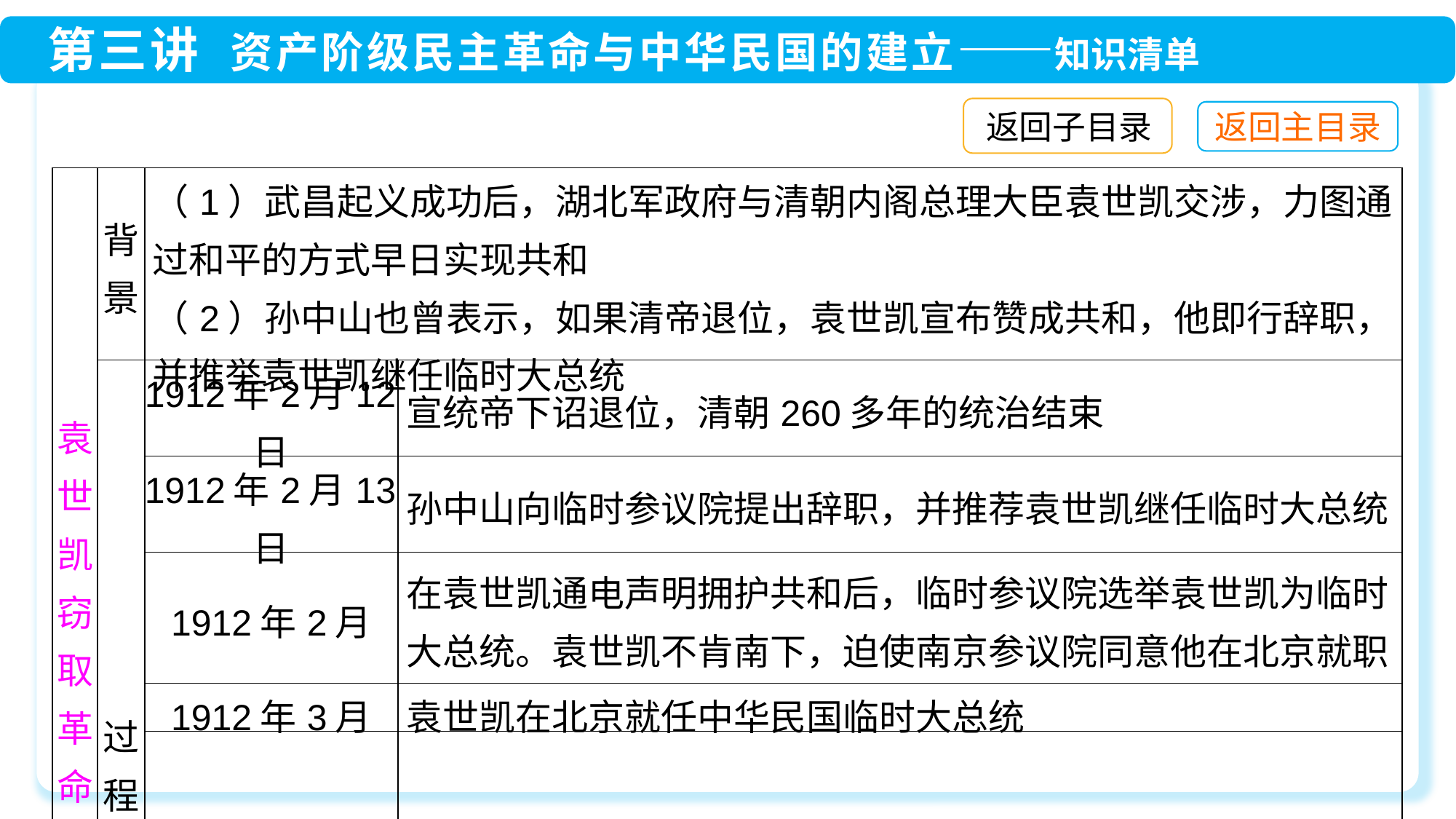

返回子目录
| 袁 世 凯 窃 取 革 命 果 实 | 背 景 | （1）武昌起义成功后，湖北军政府与清朝内阁总理大臣袁世凯交涉，力图通过和平的方式早日实现共和 （2）孙中山也曾表示，如果清帝退位，袁世凯宣布赞成共和，他即行辞职，并推举袁世凯继任临时大总统 |  |
| --- | --- | --- | --- |
|  | 过 程 | 1912年2月12日 | 宣统帝下诏退位，清朝260多年的统治结束 |
|  |  | 1912年2月13日 | 孙中山向临时参议院提出辞职，并推荐袁世凯继任临时大总统 |
|  |  | 1912年2月 | 在袁世凯通电声明拥护共和后，临时参议院选举袁世凯为临时大总统。袁世凯不肯南下，迫使南京参议院同意他在北京就职 |
|  |  | 1912年3月 | 袁世凯在北京就任中华民国临时大总统 |
|  |  | 1912年4月 | 孙中山正式解除临时大总统职务。临时政府迁往北京。辛亥革命的胜利果实被袁世凯窃取 |